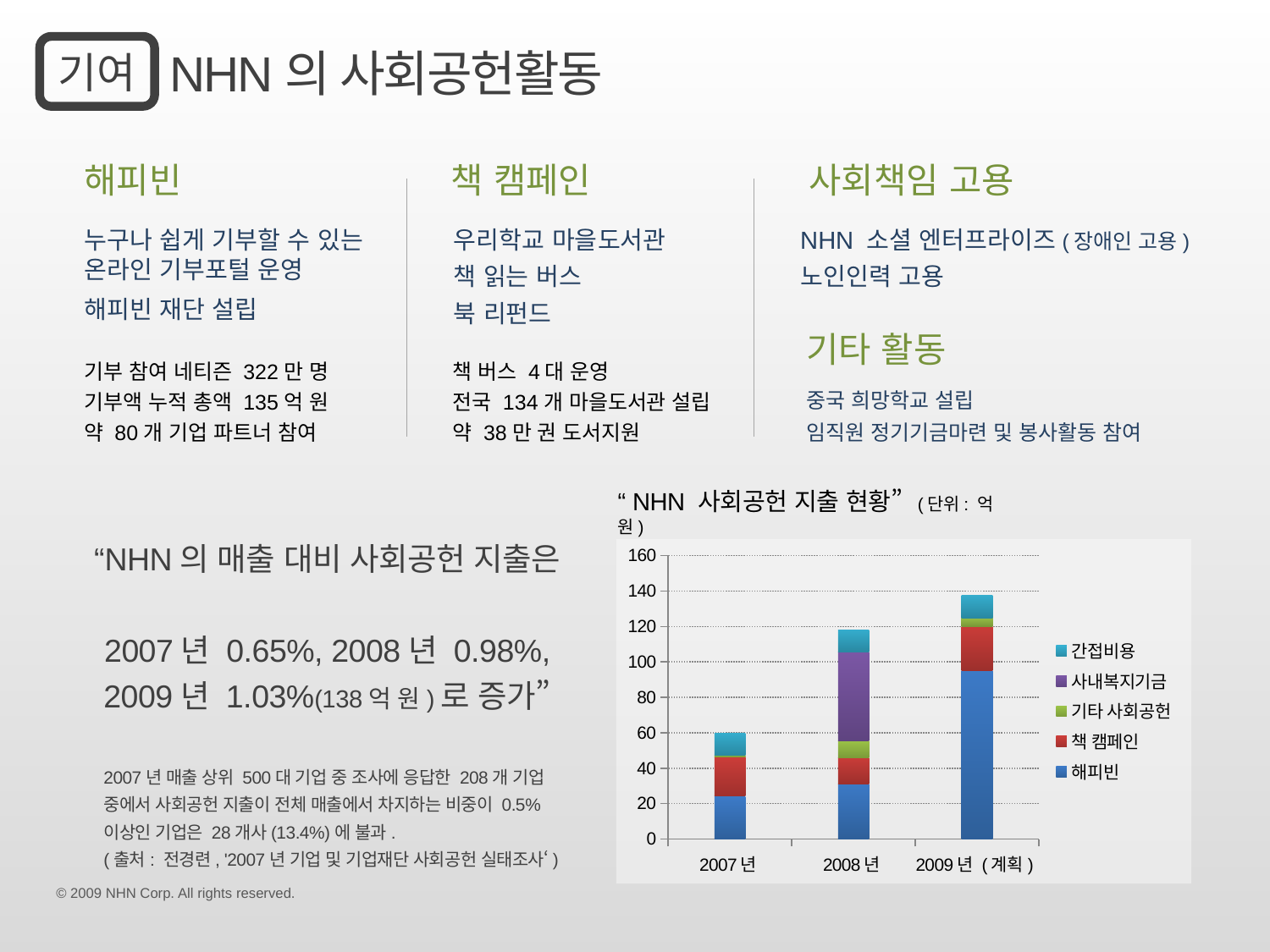

기여
NHN의 사회공헌활동
해피빈
책 캠페인
사회책임 고용
누구나 쉽게 기부할 수 있는
온라인 기부포털 운영
해피빈 재단 설립
우리학교 마을도서관
책 읽는 버스
북 리펀드
NHN 소셜 엔터프라이즈(장애인 고용)
노인인력 고용
기타 활동
기부 참여 네티즌 322만 명
기부액 누적 총액 135억 원
약 80개 기업 파트너 참여
책 버스 4대 운영
전국 134개 마을도서관 설립
약 38만 권 도서지원
중국 희망학교 설립
임직원 정기기금마련 및 봉사활동 참여
“ NHN 사회공헌 지출 현황” (단위: 억 원)
“NHN의 매출 대비 사회공헌 지출은
2007년 0.65%, 2008년 0.98%,
2009년 1.03%(138억 원)로 증가”

2007년 매출 상위 500대 기업 중 조사에 응답한 208개 기업
중에서 사회공헌 지출이 전체 매출에서 차지하는 비중이 0.5%
이상인 기업은 28개사(13.4%)에 불과.
(출처: 전경련, '2007년 기업 및 기업재단 사회공헌 실태조사‘)

### Chart

| Category | 해피빈  | 책 캠페인  | 기타 사회공헌  | 사내복지기금  | 간접비용  |
|---|---|---|---|---|---|
| 2007년  | 24.25 | 22.0 | 0.98 | 0.0 | 12.57 |
| 2008년  | 30.9 | 15.0 | 9.71 | 50.0 | 12.57 |
| 2009년 (계획)  | 94.95 | 25.0 | 5.0 | 0.0 | 12.57 |